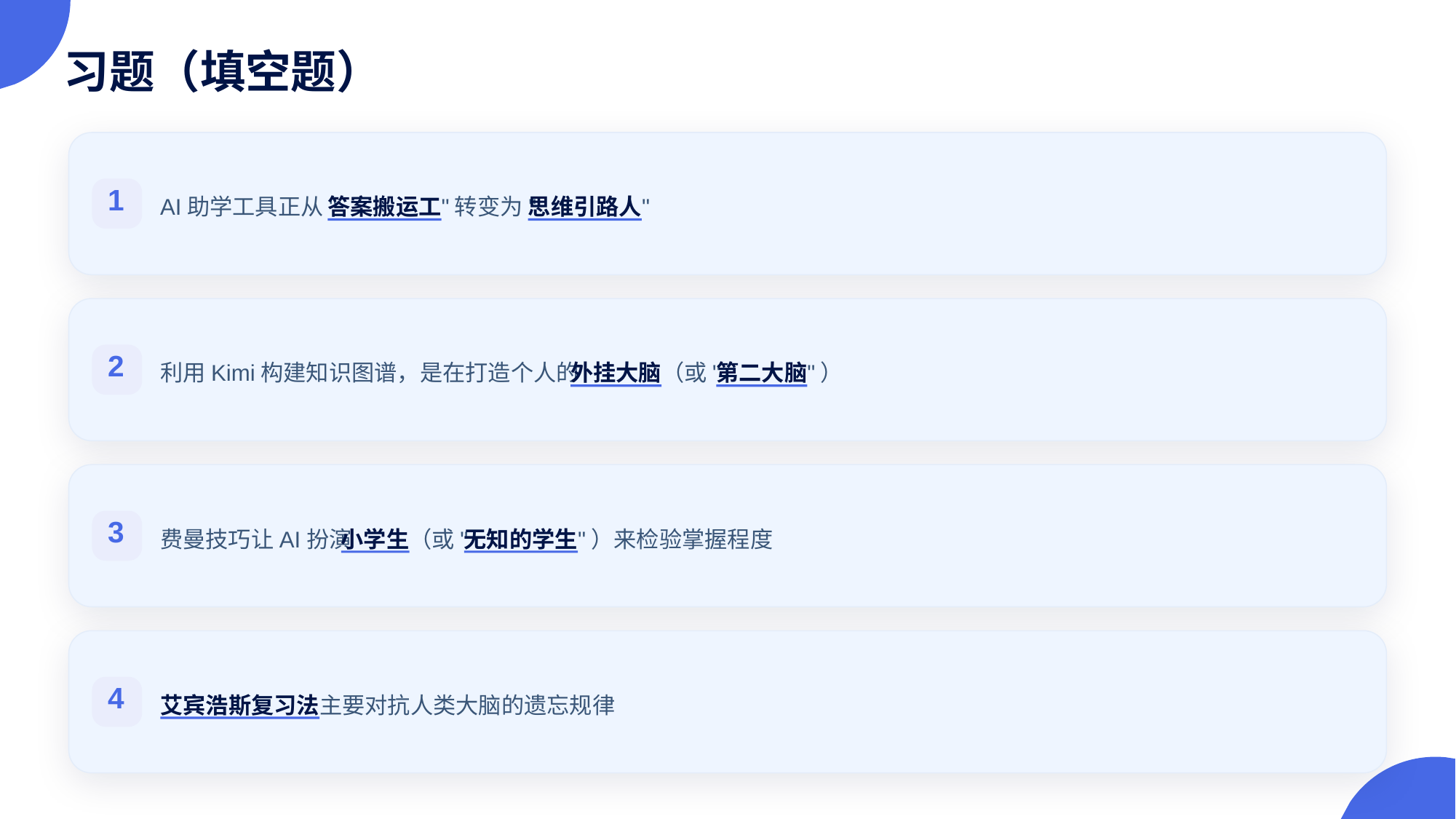

习题（填空题）

AI助学工具正从"
答案搬运工
"转变为"
思维引路人
"
1

利用Kimi构建知识图谱，是在打造个人的
外挂大脑
（或"
第二大脑
"）
2

费曼技巧让AI扮演
小学生
（或"
无知的学生
"）来检验掌握程度
3

艾宾浩斯复习法
主要对抗人类大脑的遗忘规律
4